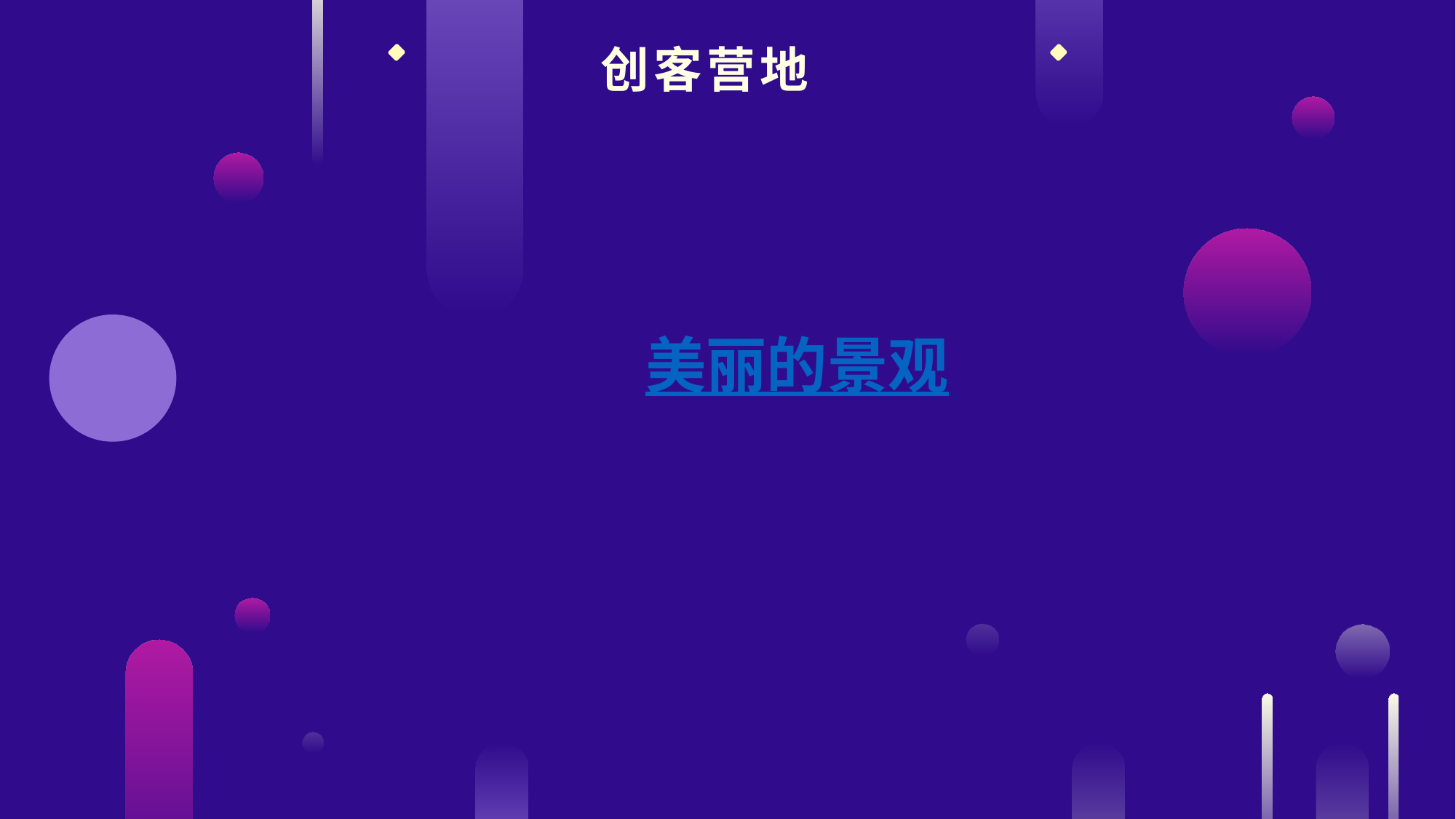

创客营地

美丽的景观

【案例评析】将轮子“移植”到鞋子上，就出现了轮滑鞋，这样的创新看似很简单，却可以产生意想不到的效果。这告诉我们，人有了机遇还不够，还要善于观察、勤于思考，有对生活的冲动。